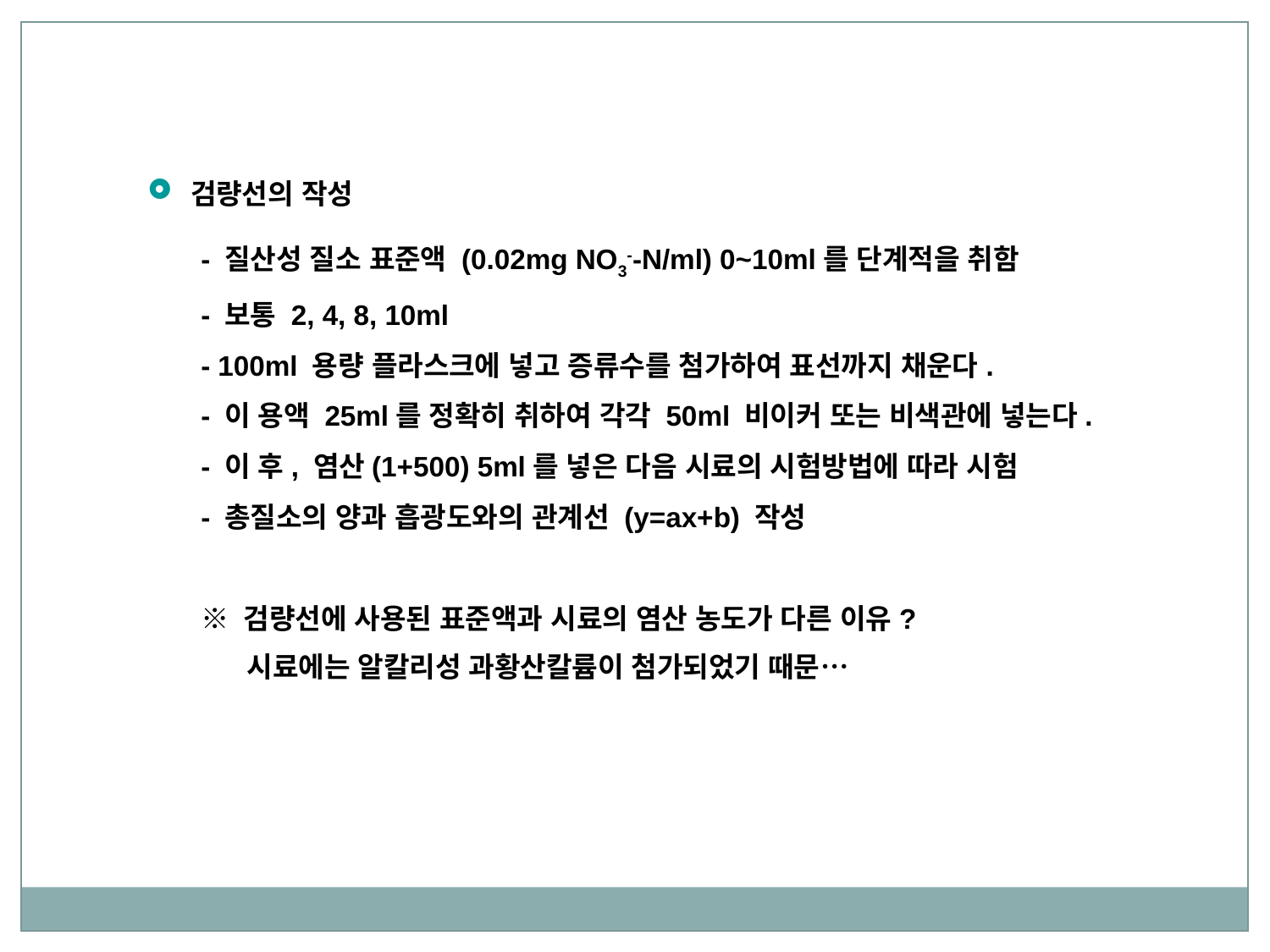

검량선의 작성
- 질산성 질소 표준액 (0.02mg NO3--N/ml) 0~10ml를 단계적을 취함
- 보통 2, 4, 8, 10ml
- 100ml 용량 플라스크에 넣고 증류수를 첨가하여 표선까지 채운다.
- 이 용액 25ml를 정확히 취하여 각각 50ml 비이커 또는 비색관에 넣는다.
- 이 후, 염산(1+500) 5ml를 넣은 다음 시료의 시험방법에 따라 시험
- 총질소의 양과 흡광도와의 관계선 (y=ax+b) 작성

※ 검량선에 사용된 표준액과 시료의 염산 농도가 다른 이유?

시료에는 알칼리성 과황산칼륨이 첨가되었기 때문…